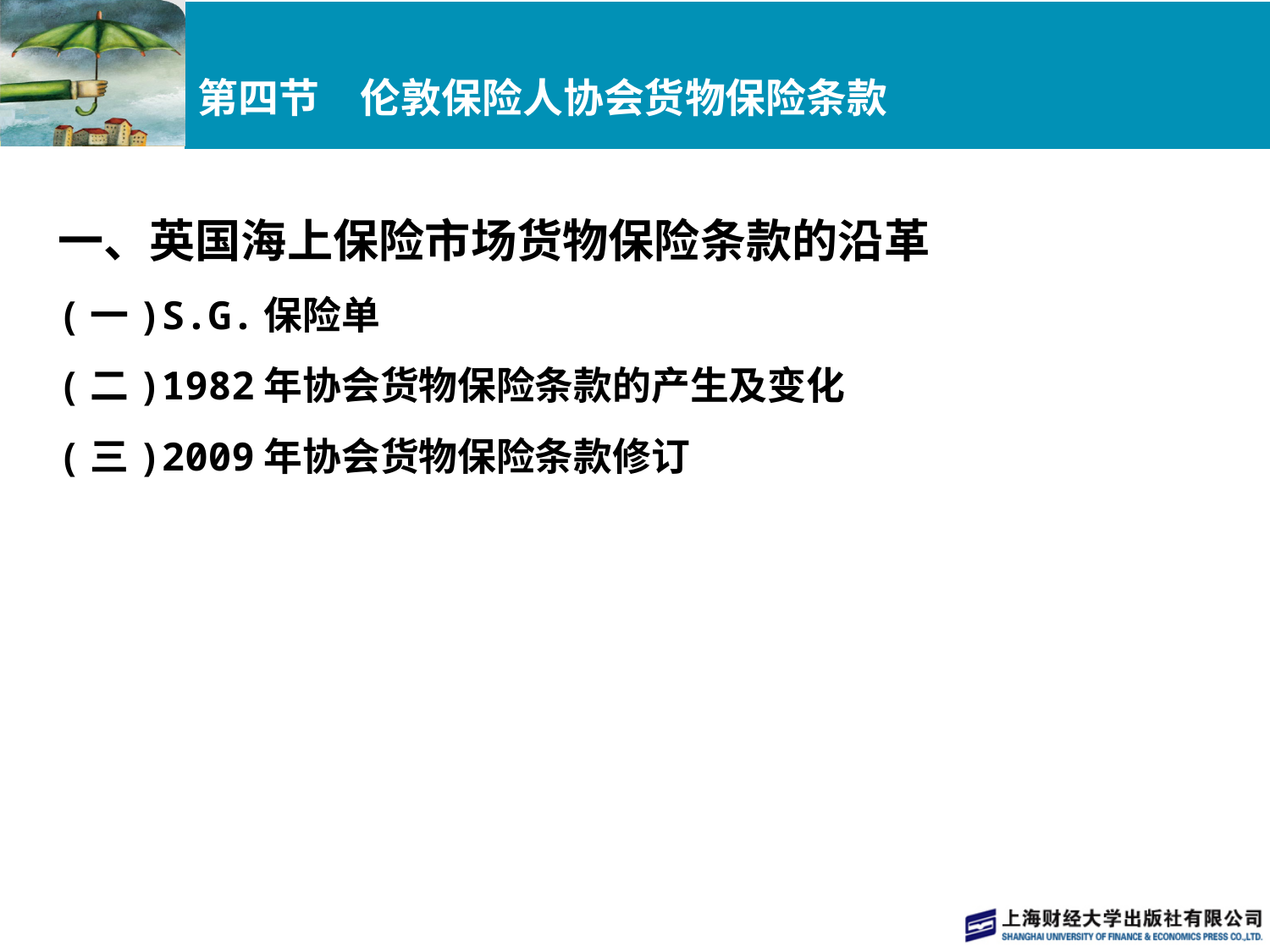

# 第四节　伦敦保险人协会货物保险条款
一、英国海上保险市场货物保险条款的沿革
(一)S.G.保险单
(二)1982年协会货物保险条款的产生及变化
(三)2009年协会货物保险条款修订